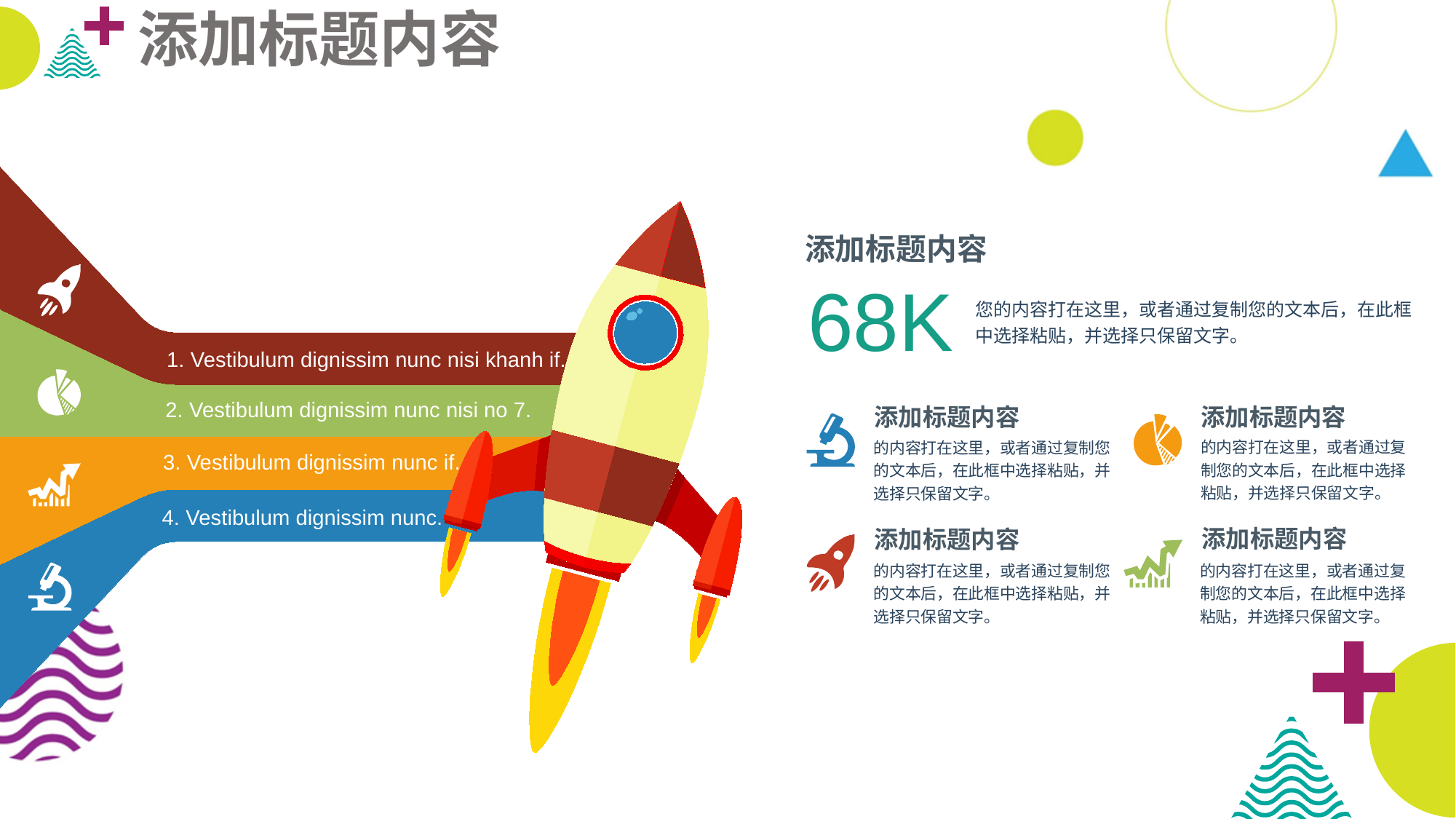

添加标题内容

添加标题内容
68K
您的内容打在这里，或者通过复制您的文本后，在此框中选择粘贴，并选择只保留文字。

1. Vestibulum dignissim nunc nisi khanh if.

2. Vestibulum dignissim nunc nisi no 7.
添加标题内容
添加标题内容

的内容打在这里，或者通过复制您的文本后，在此框中选择粘贴，并选择只保留文字。
的内容打在这里，或者通过复制您的文本后，在此框中选择粘贴，并选择只保留文字。

3. Vestibulum dignissim nunc if.

4. Vestibulum dignissim nunc.
添加标题内容
添加标题内容

的内容打在这里，或者通过复制您的文本后，在此框中选择粘贴，并选择只保留文字。
的内容打在这里，或者通过复制您的文本后，在此框中选择粘贴，并选择只保留文字。